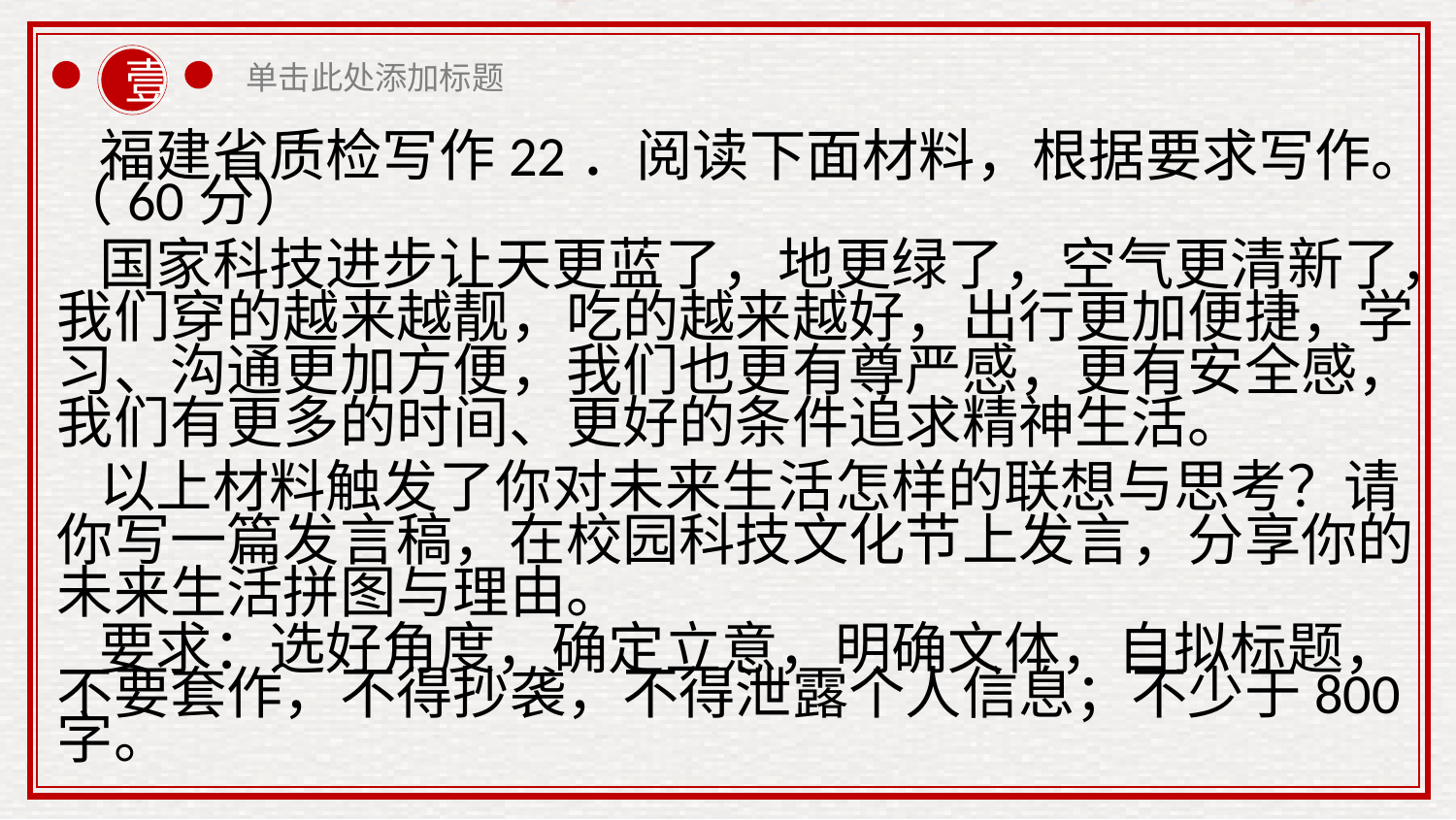

福建省质检写作22．阅读下面材料，根据要求写作。（60分）
国家科技进步让天更蓝了，地更绿了，空气更清新了，我们穿的越来越靓，吃的越来越好，出行更加便捷，学习、沟通更加方便，我们也更有尊严感，更有安全感，我们有更多的时间、更好的条件追求精神生活。
以上材料触发了你对未来生活怎样的联想与思考？请你写一篇发言稿，在校园科技文化节上发言，分享你的未来生活拼图与理由。
要求：选好角度，确定立意，明确文体，自拟标题，不要套作，不得抄袭，不得泄露个人信息；不少于800字。